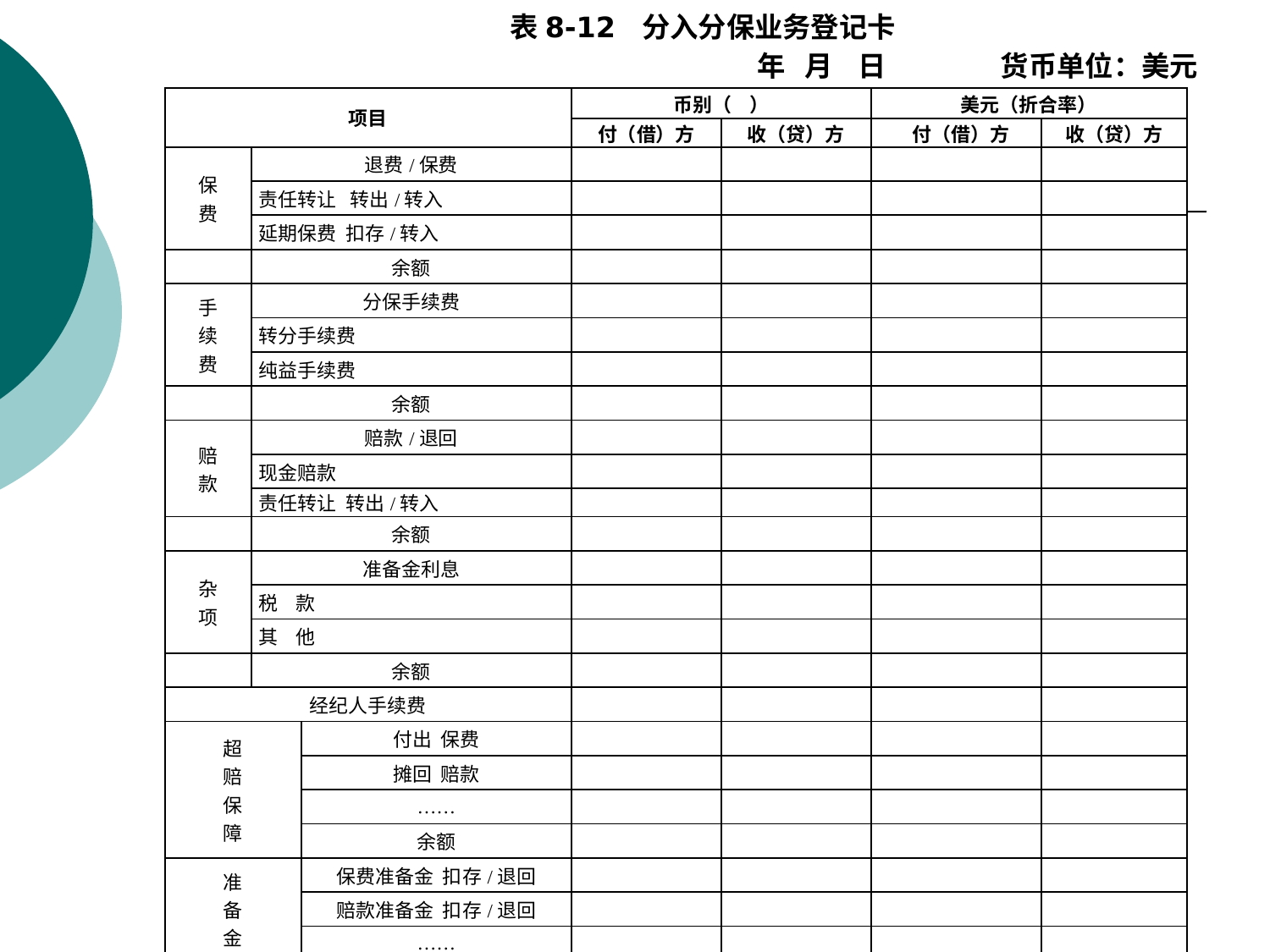

表8-12  分入分保业务登记卡
年   月    日                  货币单位：美元

| 项目 |  |  | 币别（ ） |  | 美元（折合率） |  |
| --- | --- | --- | --- | --- | --- | --- |
|  |  |  | 付（借）方 | 收（贷）方 | 付（借）方 | 收（贷）方 |
| 保 费 | 退费/保费 |  |  |  |  |  |
|  | 责任转让 转出/转入 |  |  |  |  |  |
|  | 延期保费 扣存/转入 |  |  |  |  |  |
|  | 余额 |  |  |  |  |  |
| 手 续 费 | 分保手续费 |  |  |  |  |  |
|  | 转分手续费 |  |  |  |  |  |
|  | 纯益手续费 |  |  |  |  |  |
|  | 余额 |  |  |  |  |  |
| 赔 款 | 赔款/退回 |  |  |  |  |  |
|  | 现金赔款 |  |  |  |  |  |
|  | 责任转让 转出/转入 |  |  |  |  |  |
|  | 余额 |  |  |  |  |  |
| 杂 项 | 准备金利息 |  |  |  |  |  |
|  | 税 款 |  |  |  |  |  |
|  | 其 他 |  |  |  |  |  |
|  | 余额 |  |  |  |  |  |
| 经纪人手续费 |  |  |  |  |  |  |
| 超 赔 保 障 |  | 付出 保费 |  |  |  |  |
|  |  | 摊回 赔款 |  |  |  |  |
|  |  | …… |  |  |  |  |
|  |  | 余额 |  |  |  |  |
| 准 备 金 |  | 保费准备金 扣存/退回 |  |  |  |  |
|  |  | 赔款准备金 扣存/退回 |  |  |  |  |
|  |  | …… |  |  |  |  |